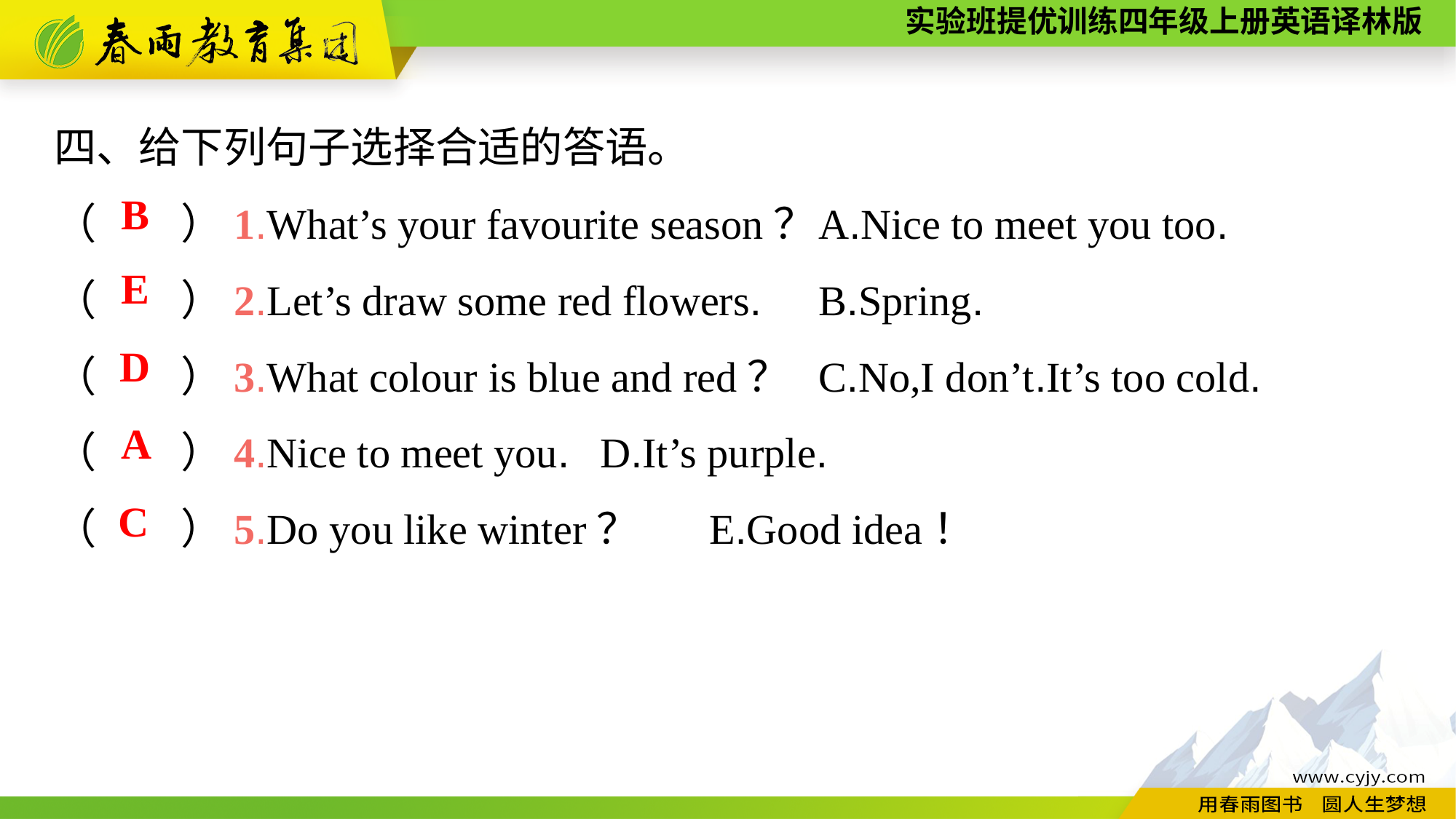

四、给下列句子选择合适的答语。
（　　）1.What’s your favourite season？	A.Nice to meet you too.
（　　）2.Let’s draw some red flowers.	B.Spring.
（　　）3.What colour is blue and red？	C.No,I don’t.It’s too cold.
（　　）4.Nice to meet you.	D.It’s purple.
（　　）5.Do you like winter？	E.Good idea！
B
E
D
A
C